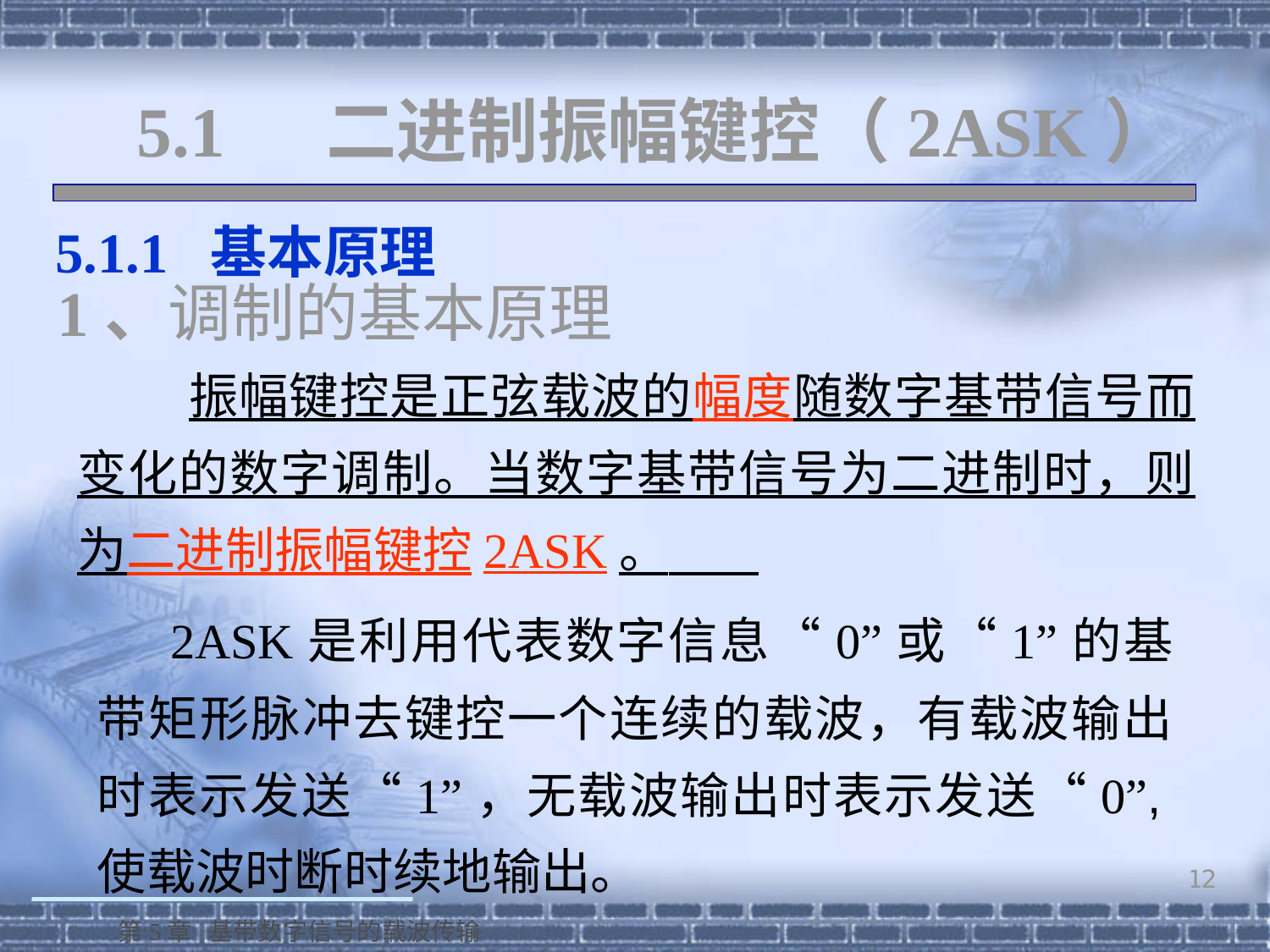

# 5.1  二进制振幅键控（2ASK）
   5.1.1  基本原理

1、调制的基本原理
        振幅键控是正弦载波的幅度随数字基带信号而变化的数字调制。当数字基带信号为二进制时，则为二进制振幅键控2ASK。
     2ASK是利用代表数字信息“0”或“1”的基带矩形脉冲去键控一个连续的载波，有载波输出时表示发送“1”，无载波输出时表示发送“0”,使载波时断时续地输出。
12